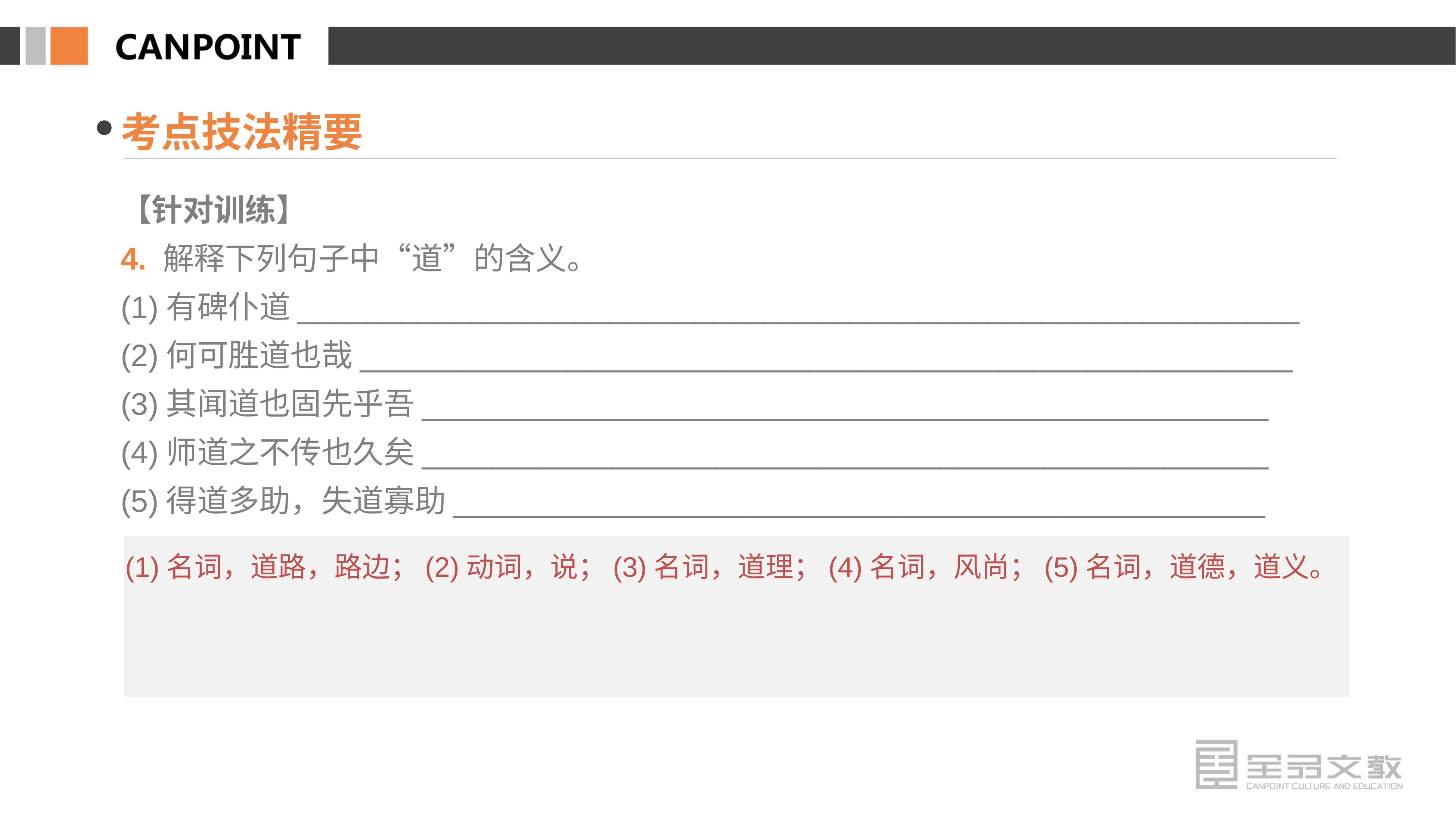

考点技法精要

【针对训练】
4. 解释下列句子中“道”的含义。
(1)有碑仆道__________________________________________________________
(2)何可胜道也哉______________________________________________________
(3)其闻道也固先乎吾_________________________________________________
(4)师道之不传也久矣_________________________________________________
(5)得道多助，失道寡助_______________________________________________
(1)名词，道路，路边；(2)动词，说；(3)名词，道理；(4)名词，风尚；(5)名词，道德，道义。